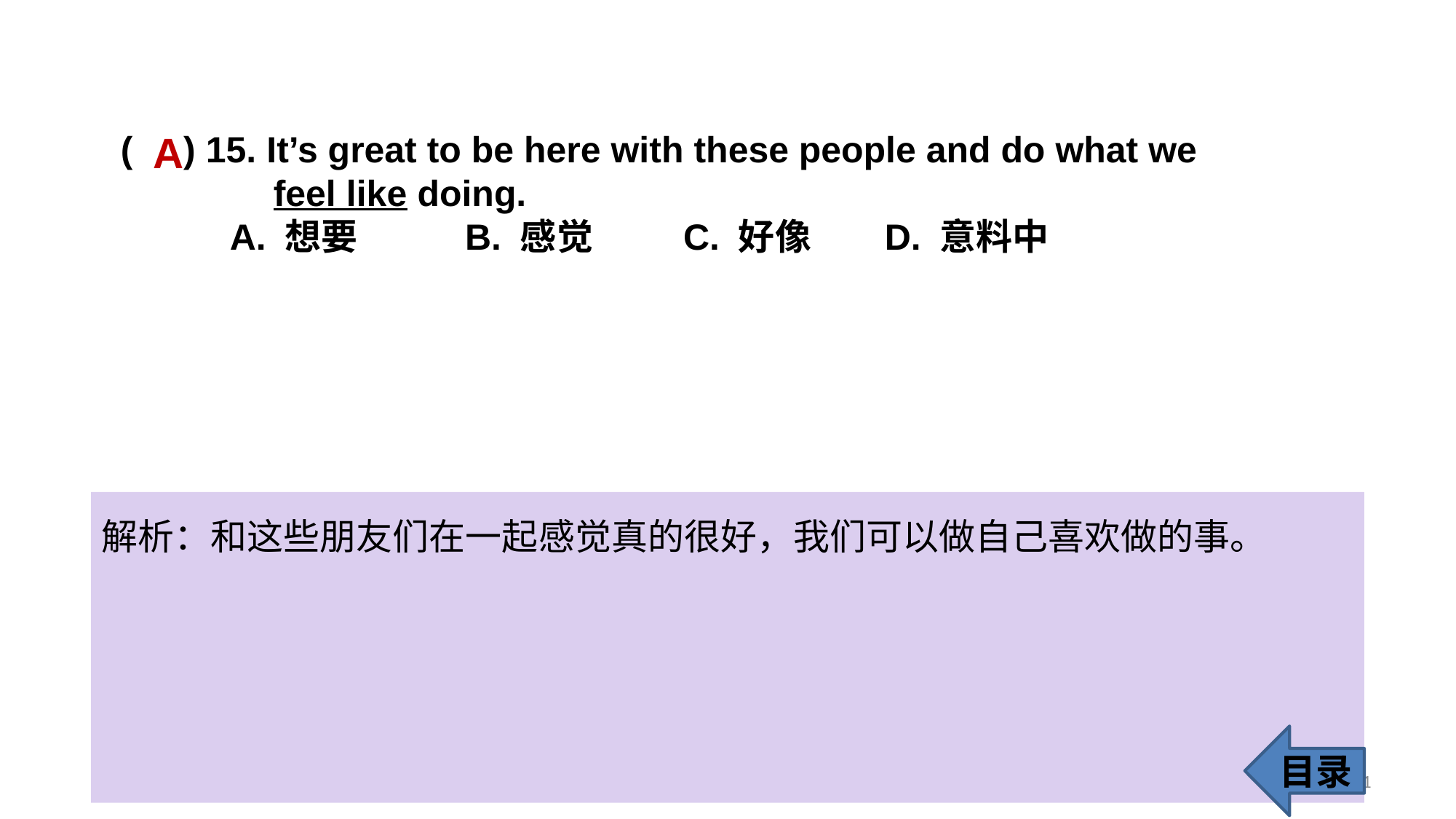

(     ) 15. It’s great to be here with these people and do what we
               feel like doing.
	A. 想要	 B. 感觉	 C. 好像 	D. 意料中
A

解析：和这些朋友们在一起感觉真的很好，我们可以做自己喜欢做的事。
目录
21